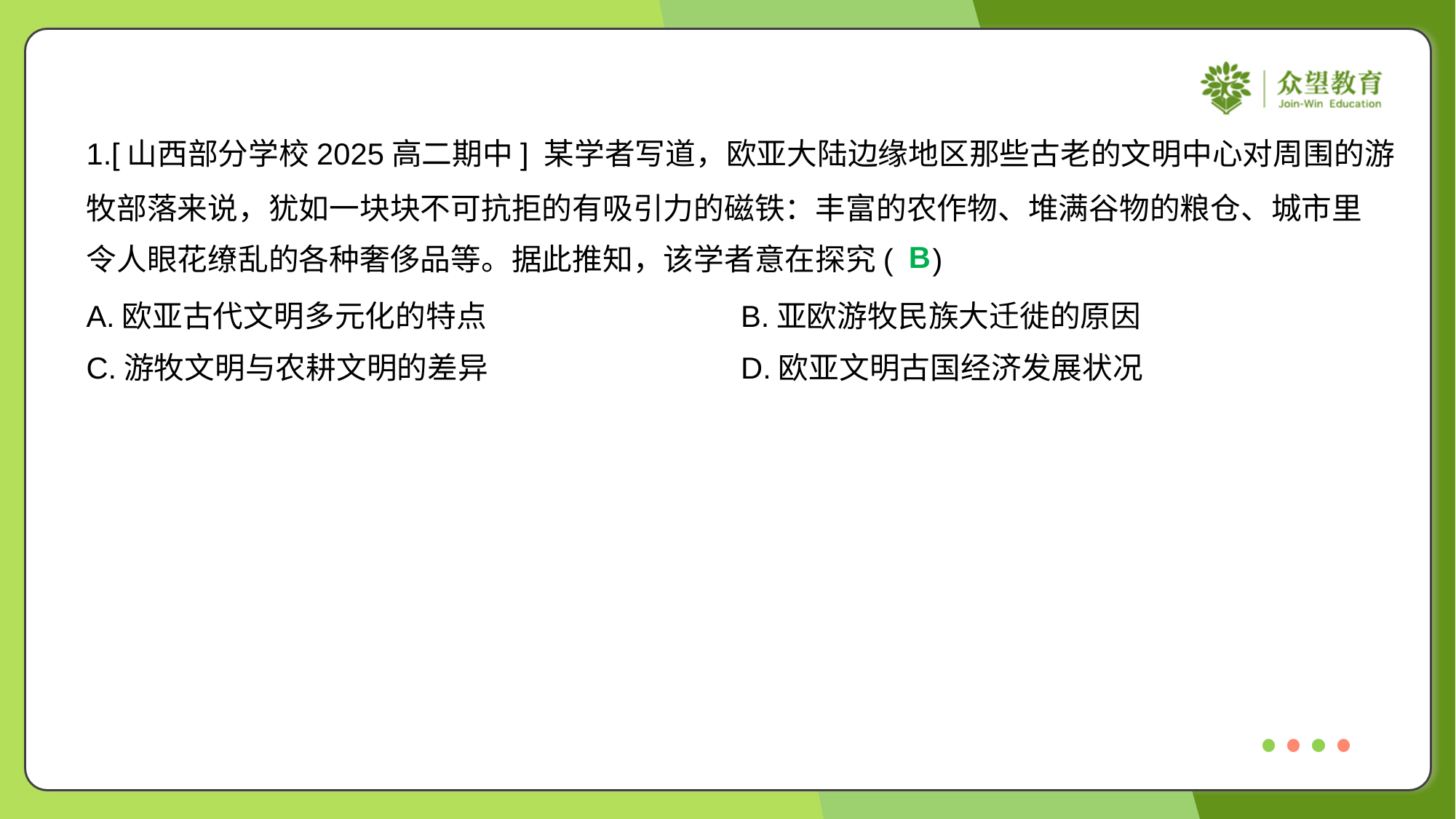

1.[山西部分学校2025高二期中] 某学者写道，欧亚大陆边缘地区那些古老的文明中心对周围的游
牧部落来说，犹如一块块不可抗拒的有吸引力的磁铁：丰富的农作物、堆满谷物的粮仓、城市里
令人眼花缭乱的各种奢侈品等。据此推知，该学者意在探究(     )
B
A.欧亚古代文明多元化的特点	B.亚欧游牧民族大迁徙的原因
C.游牧文明与农耕文明的差异	D.欧亚文明古国经济发展状况